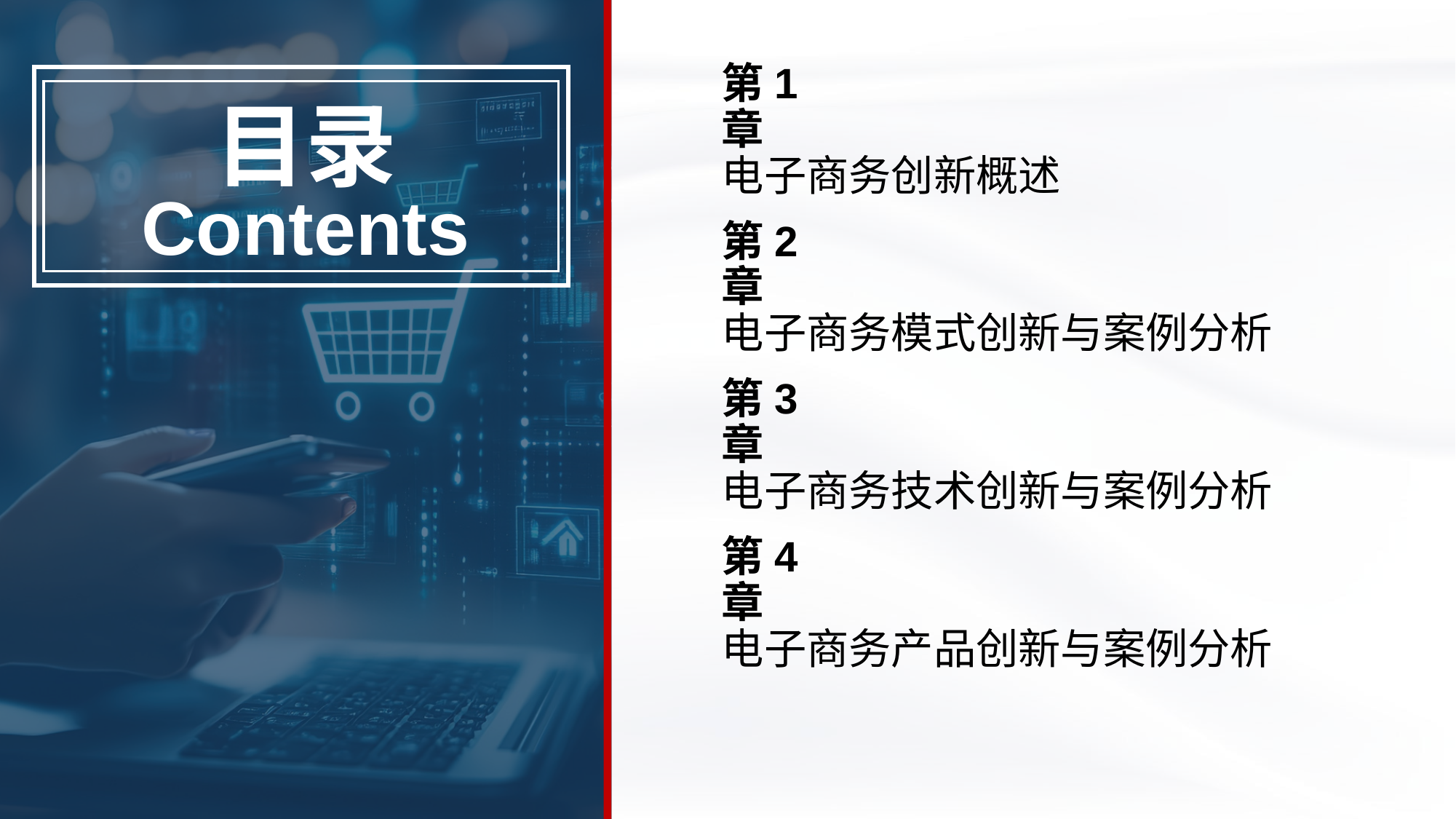

第1章
电子商务创新概述
第2章
电子商务模式创新与案例分析
第3章
电子商务技术创新与案例分析
第4章
电子商务产品创新与案例分析